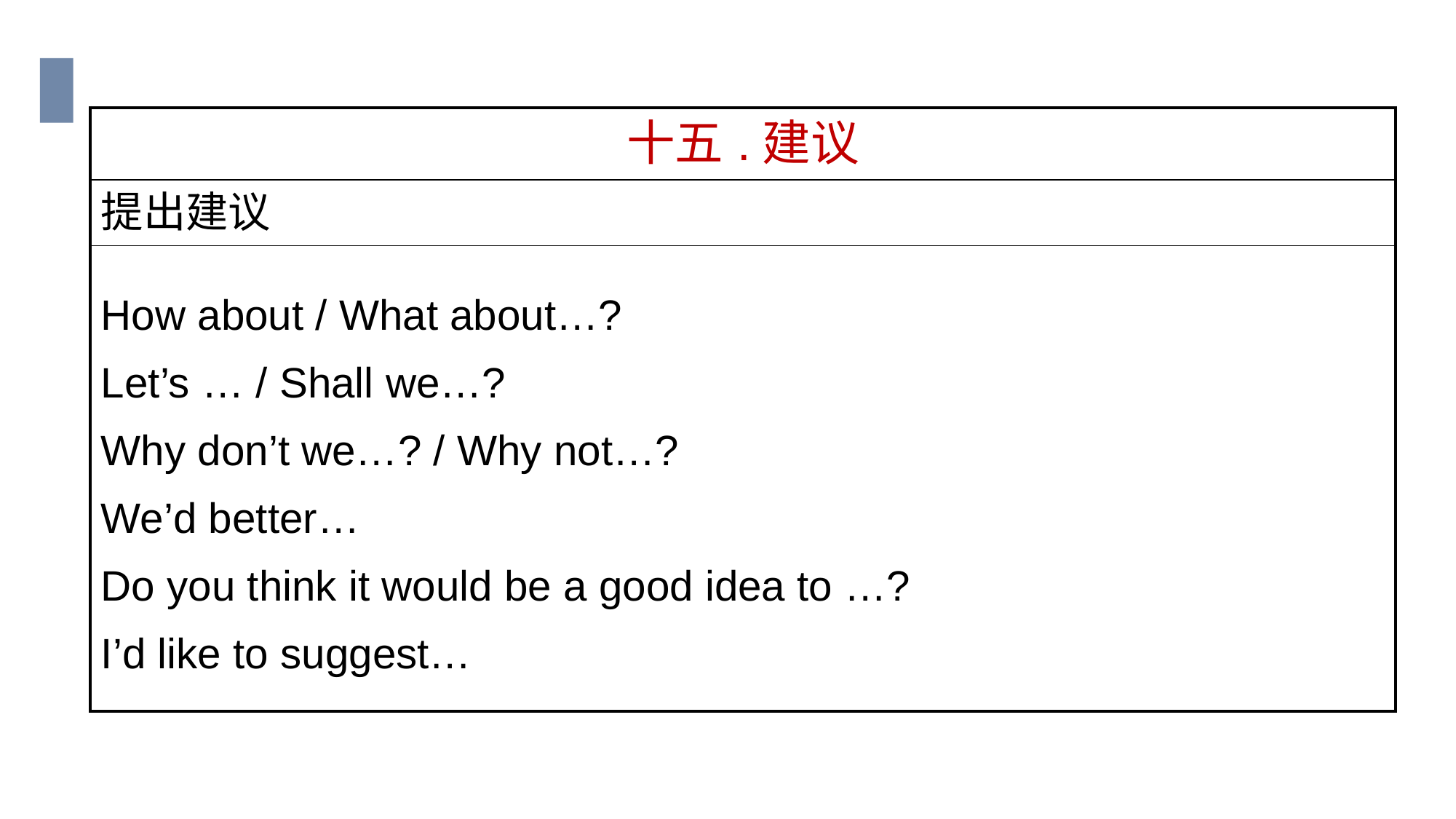

| 十五.建议 |
| --- |
| 提出建议 |
| How about / What about…? Let’s … / Shall we…? Why don’t we…? / Why not…? We’d better… Do you think it would be a good idea to …? I’d like to suggest… |